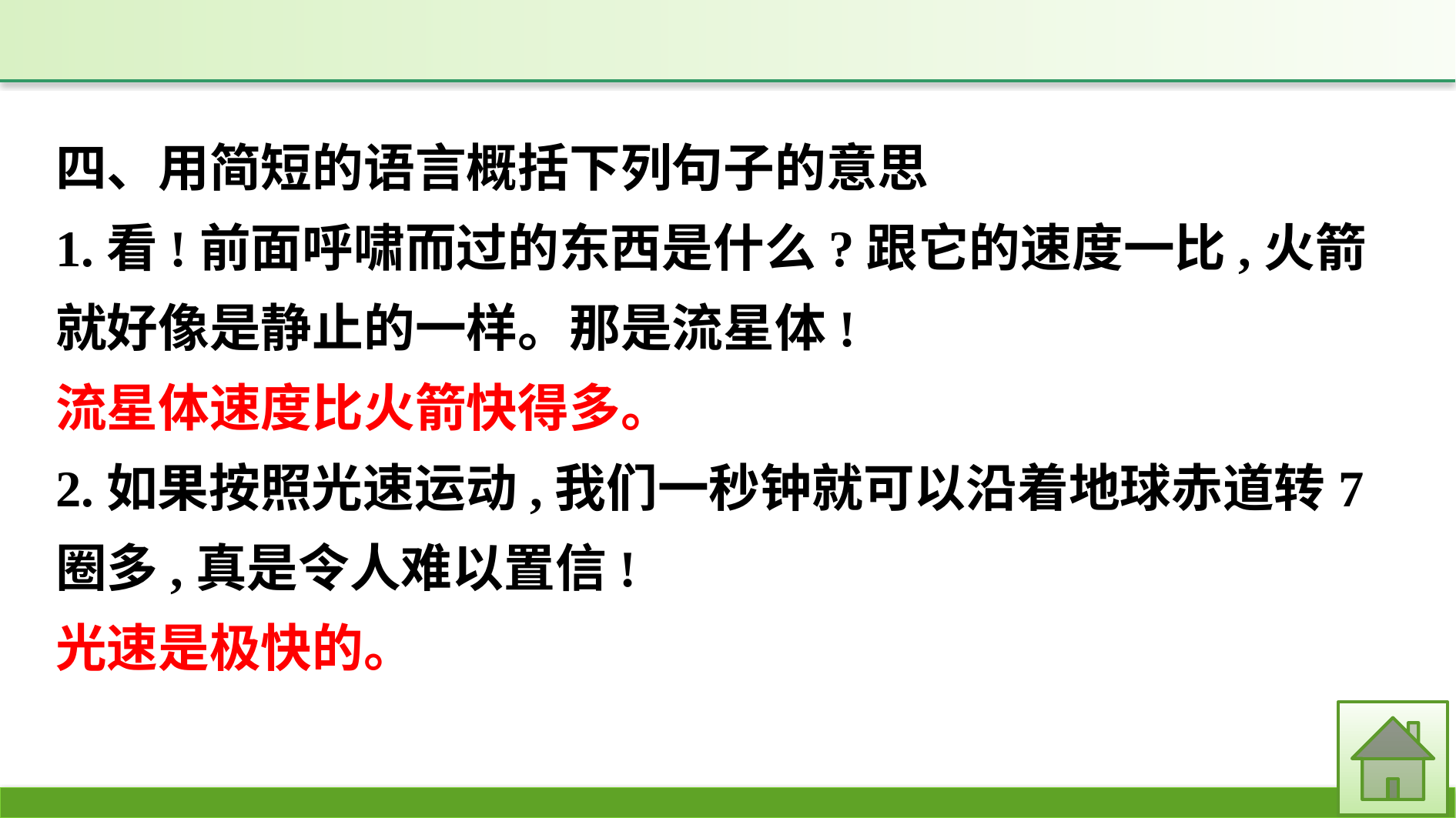

四、用简短的语言概括下列句子的意思
1.看!前面呼啸而过的东西是什么?跟它的速度一比,火箭就好像是静止的一样。那是流星体!
流星体速度比火箭快得多。
2.如果按照光速运动,我们一秒钟就可以沿着地球赤道转7圈多,真是令人难以置信!
光速是极快的。